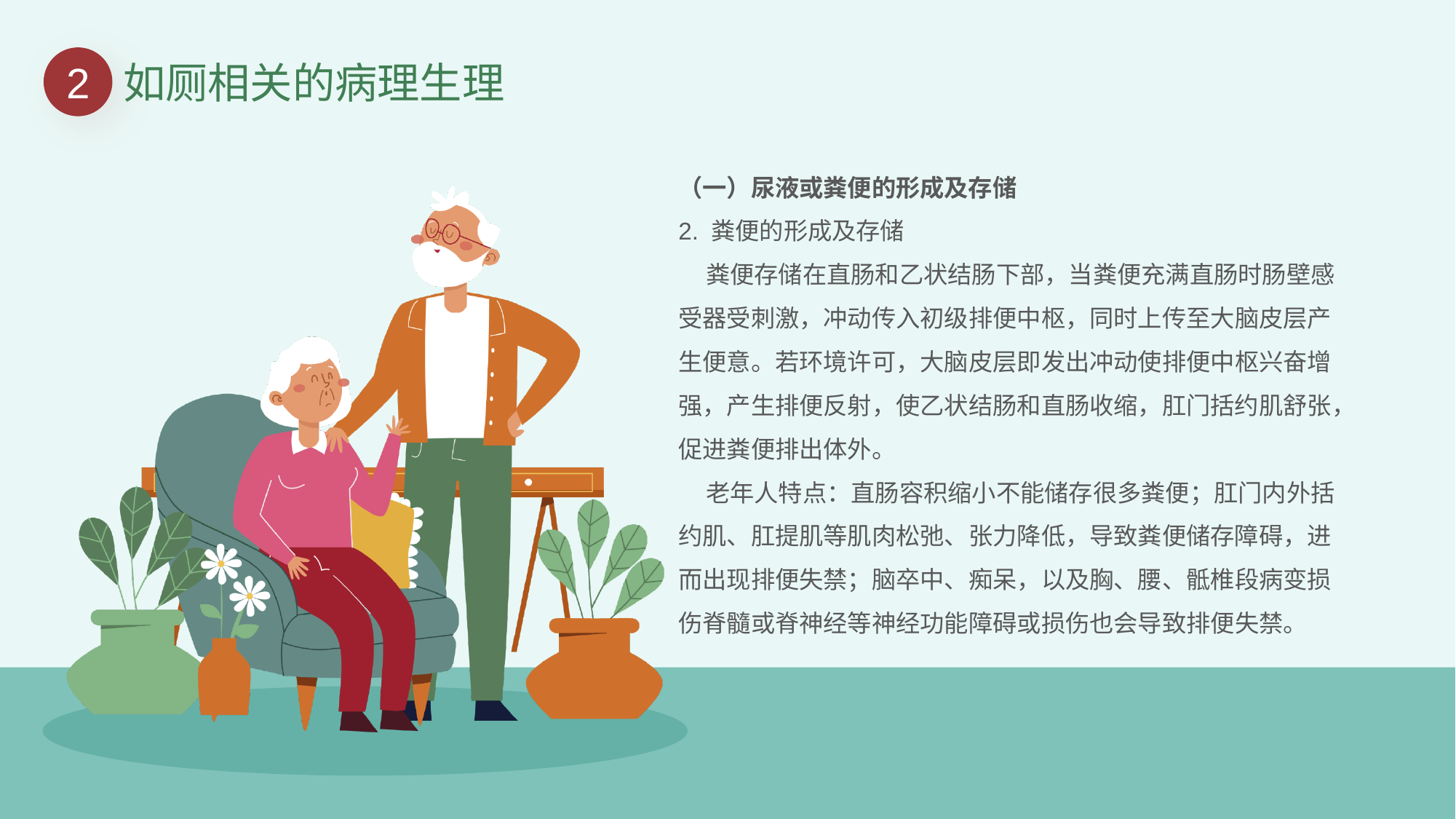

2
如厕相关的病理生理
（一）尿液或粪便的形成及存储
2. 粪便的形成及存储
    粪便存储在直肠和乙状结肠下部，当粪便充满直肠时肠壁感受器受刺激，冲动传入初级排便中枢，同时上传至大脑皮层产生便意。若环境许可，大脑皮层即发出冲动使排便中枢兴奋增强，产生排便反射，使乙状结肠和直肠收缩，肛门括约肌舒张，促进粪便排出体外。
    老年人特点：直肠容积缩小不能储存很多粪便；肛门内外括约肌、肛提肌等肌肉松弛、张力降低，导致粪便储存障碍，进而出现排便失禁；脑卒中、痴呆，以及胸、腰、骶椎段病变损伤脊髓或脊神经等神经功能障碍或损伤也会导致排便失禁。